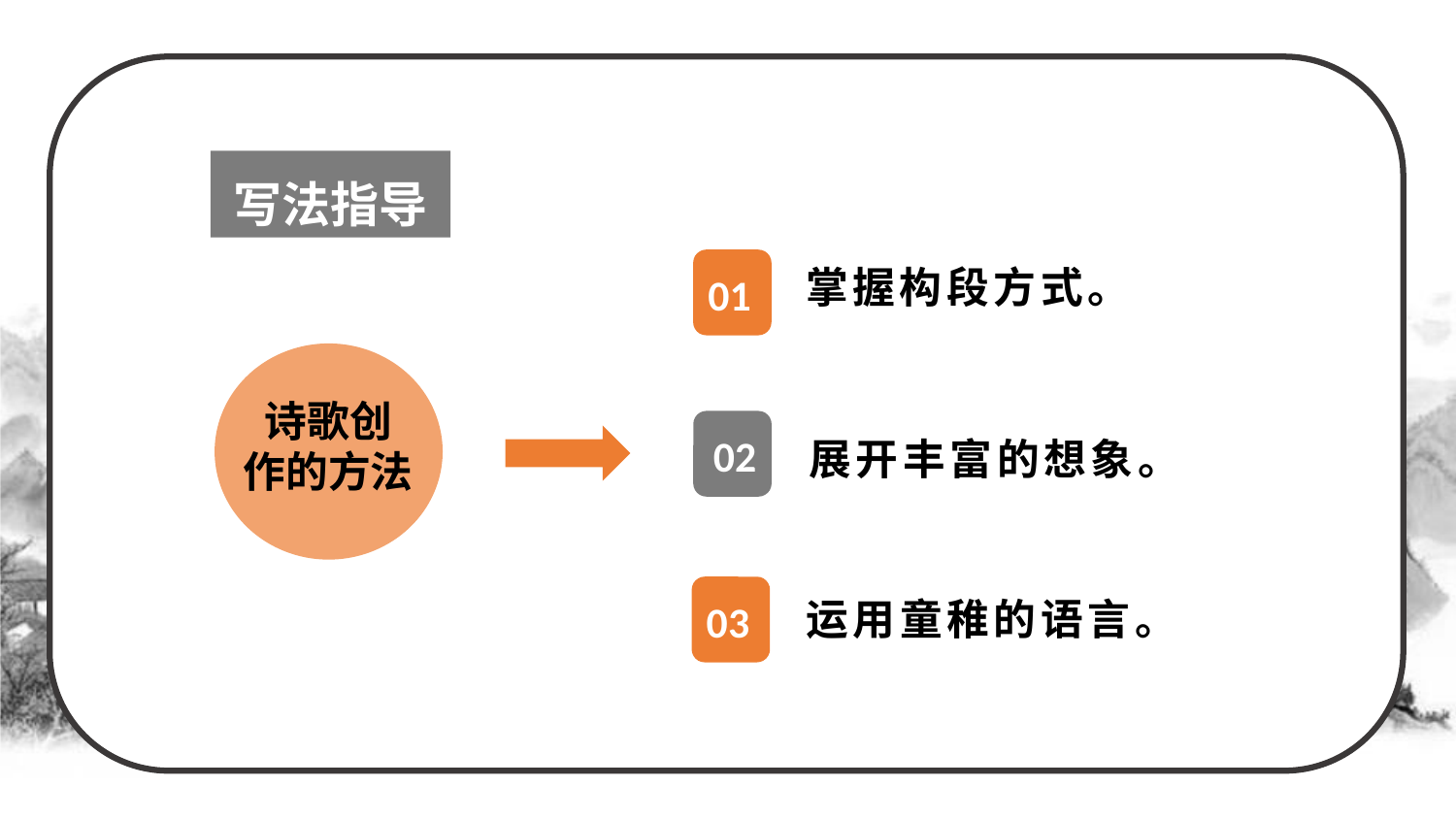

写法指导

掌握构段方式。
01

诗歌创
作的方法

02
展开丰富的想象。

运用童稚的语言。
03